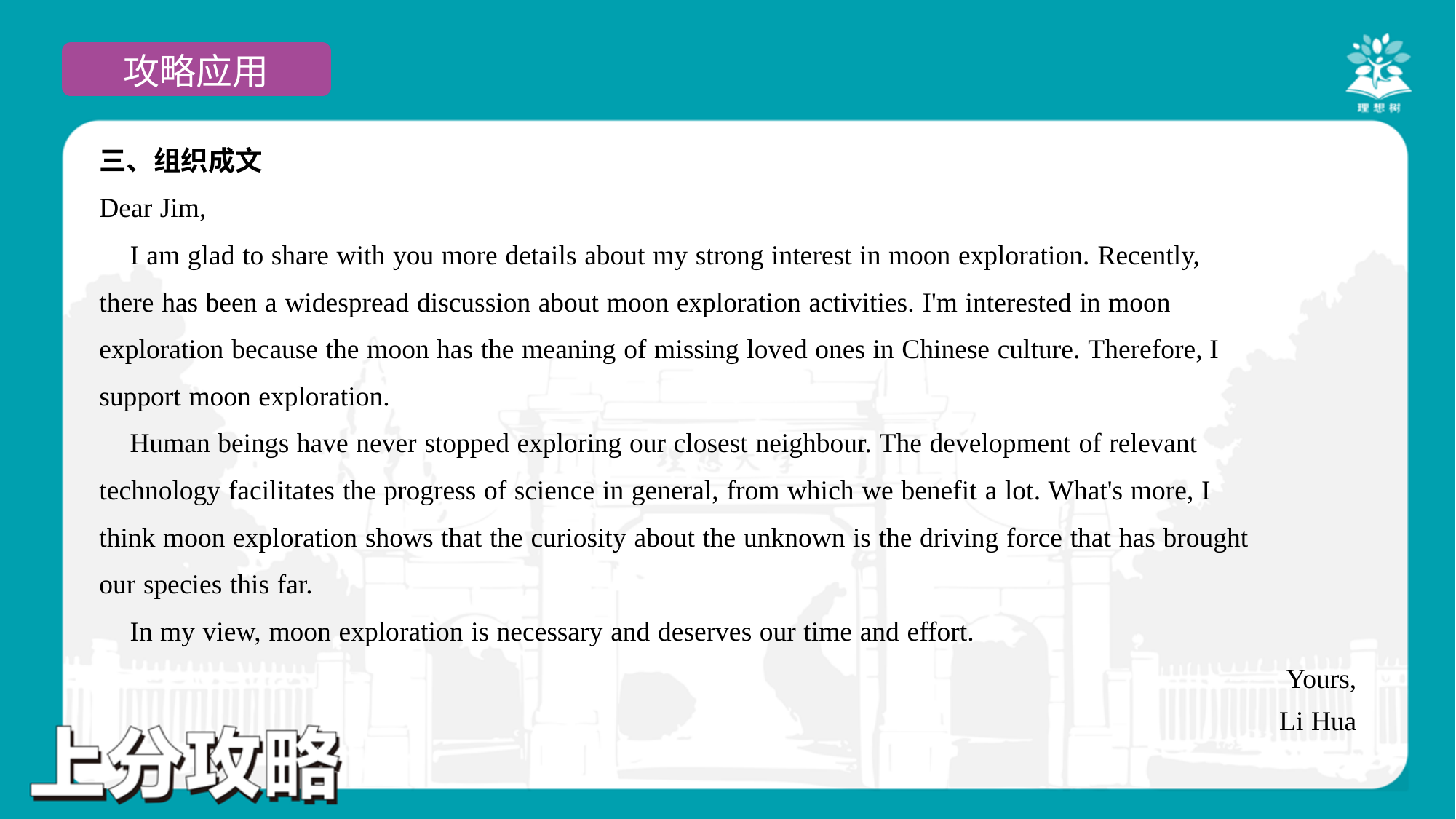

三、组织成文
Dear Jim,
    I am glad to share with you more details about my strong interest in moon exploration. Recently,
there has been a widespread discussion about moon exploration activities. I'm interested in moon
exploration because the moon has the meaning of missing loved ones in Chinese culture. Therefore, I
support moon exploration.
    Human beings have never stopped exploring our closest neighbour. The development of relevant
technology facilitates the progress of science in general, from which we benefit a lot. What's more, I
think moon exploration shows that the curiosity about the unknown is the driving force that has brought
our species this far.
    In my view, moon exploration is necessary and deserves our time and effort.
Yours,
Li Hua